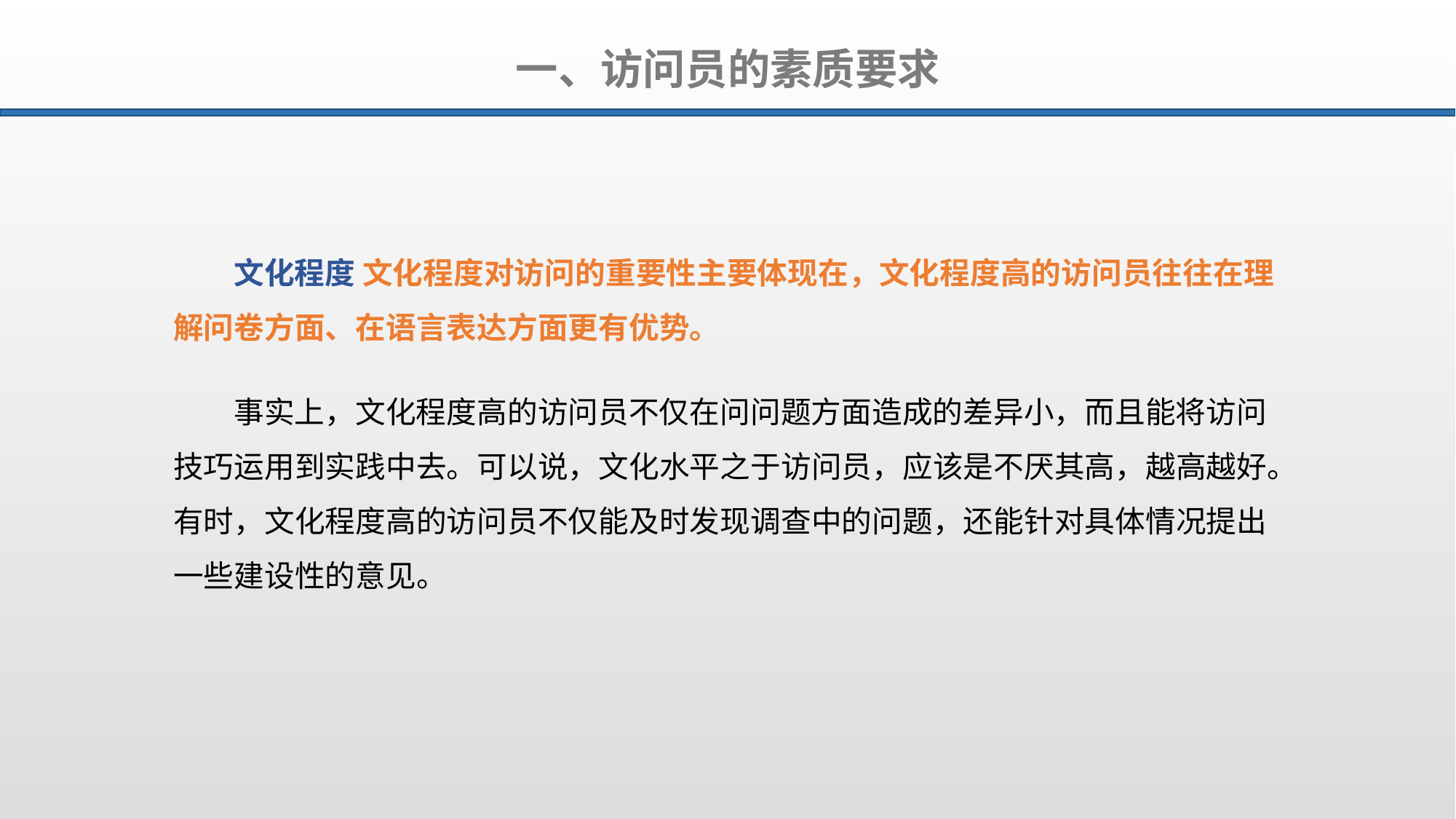

一、访问员的素质要求

文化程度 文化程度对访问的重要性主要体现在，文化程度高的访问员往往在理解问卷方面、在语言表达方面更有优势。
事实上，文化程度高的访问员不仅在问问题方面造成的差异小，而且能将访问技巧运用到实践中去。可以说，文化水平之于访问员，应该是不厌其高，越高越好。有时，文化程度高的访问员不仅能及时发现调查中的问题，还能针对具体情况提出一些建设性的意见。